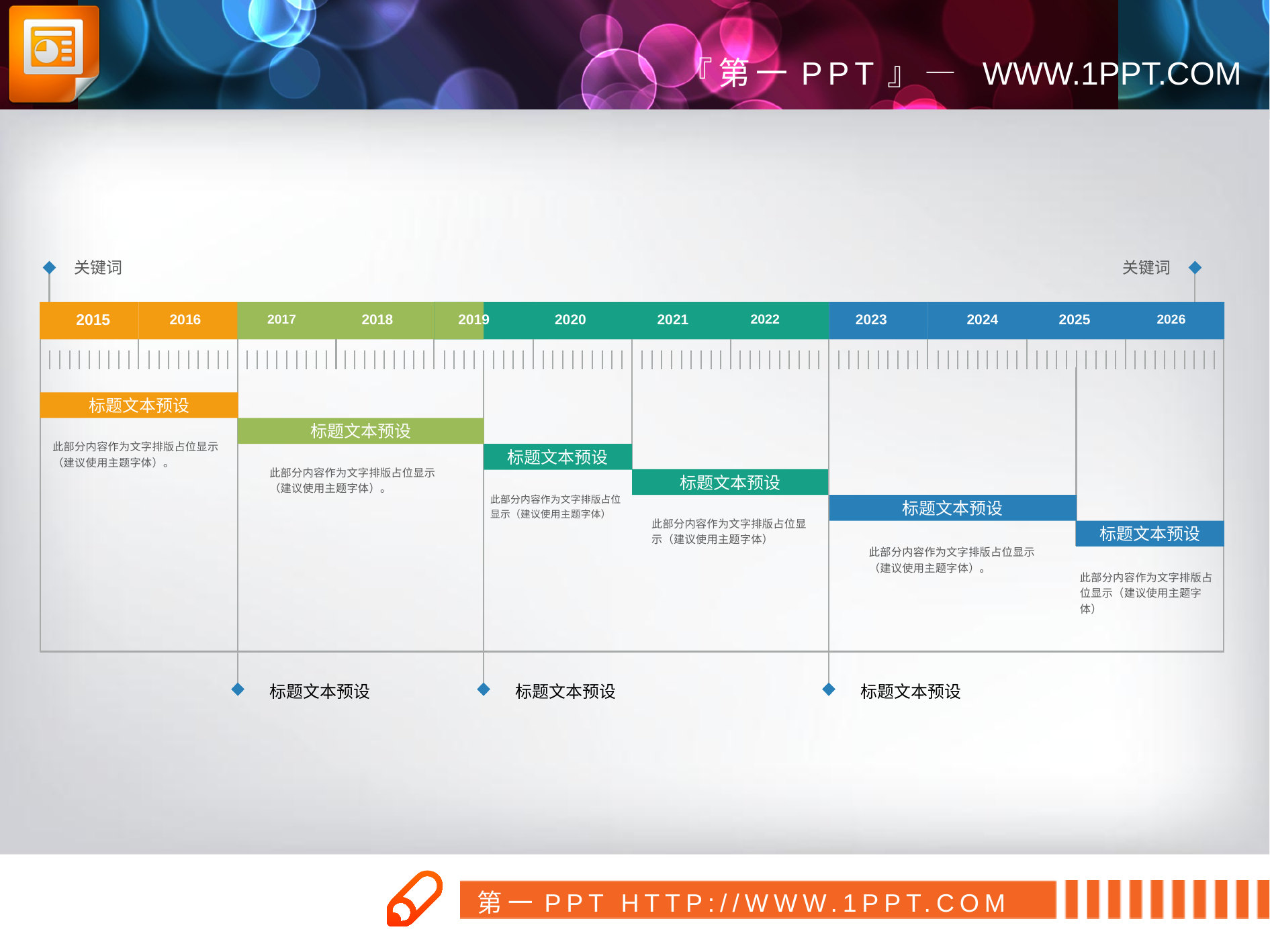

关键词
关键词

2015
2016
2018
2019
2020
2021
2023
2024
2025
2022
2017
2026

标题文本预设
标题文本预设
此部分内容作为文字排版占位显示
（建议使用主题字体）。
标题文本预设
此部分内容作为文字排版占位显示
（建议使用主题字体）。
标题文本预设
此部分内容作为文字排版占位显示（建议使用主题字体）
标题文本预设
此部分内容作为文字排版占位显示（建议使用主题字体）
标题文本预设
此部分内容作为文字排版占位显示
（建议使用主题字体）。
此部分内容作为文字排版占位显示（建议使用主题字体）

标题文本预设
标题文本预设
标题文本预设